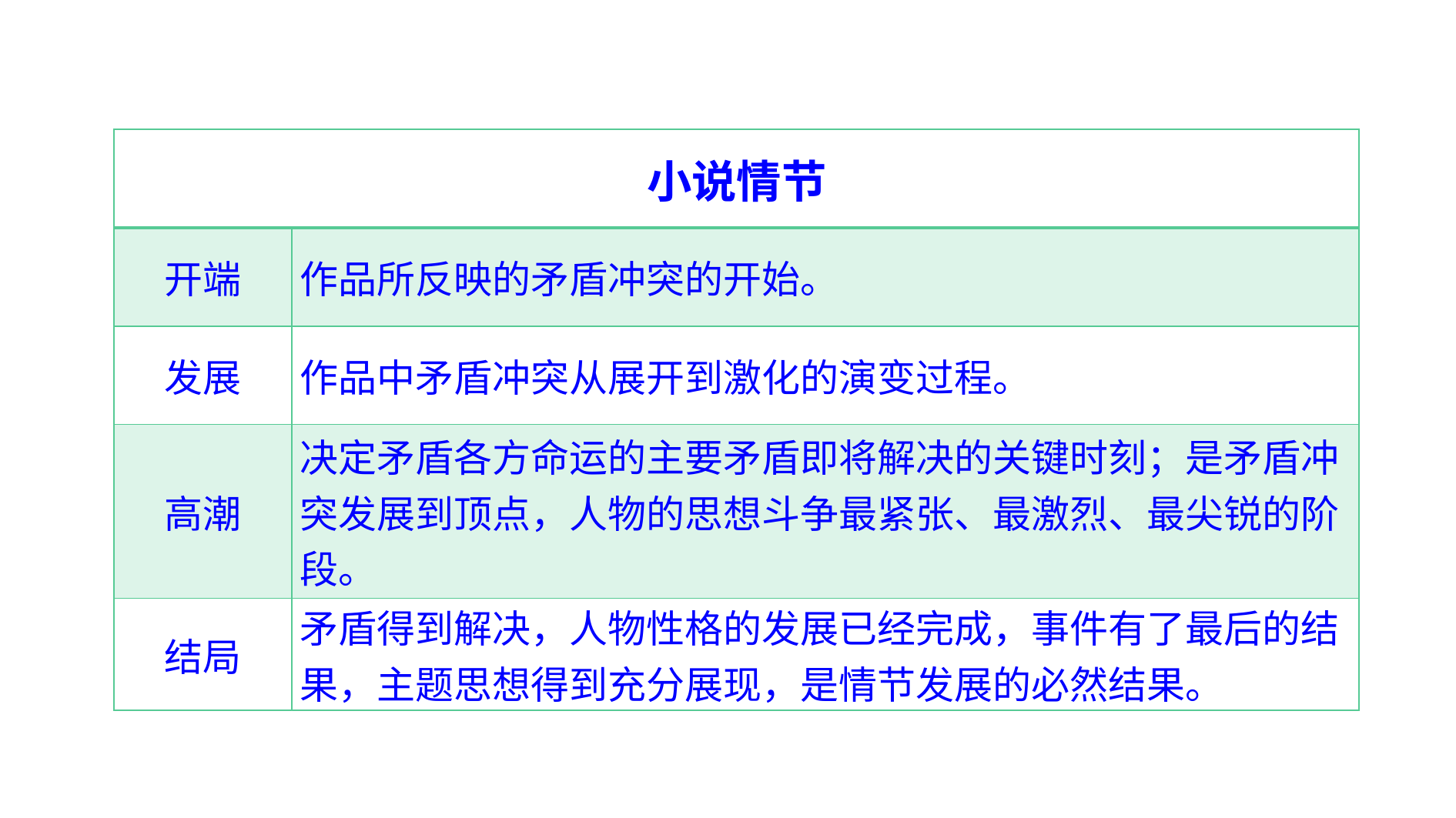

| 小说情节 |  |
| --- | --- |
| 开端 | 作品所反映的矛盾冲突的开始。 |
| 发展 | 作品中矛盾冲突从展开到激化的演变过程。 |
| 高潮 | 决定矛盾各方命运的主要矛盾即将解决的关键时刻；是矛盾冲突发展到顶点，人物的思想斗争最紧张、最激烈、最尖锐的阶段。 |
| 结局 | 矛盾得到解决，人物性格的发展已经完成，事件有了最后的结果，主题思想得到充分展现，是情节发展的必然结果。 |